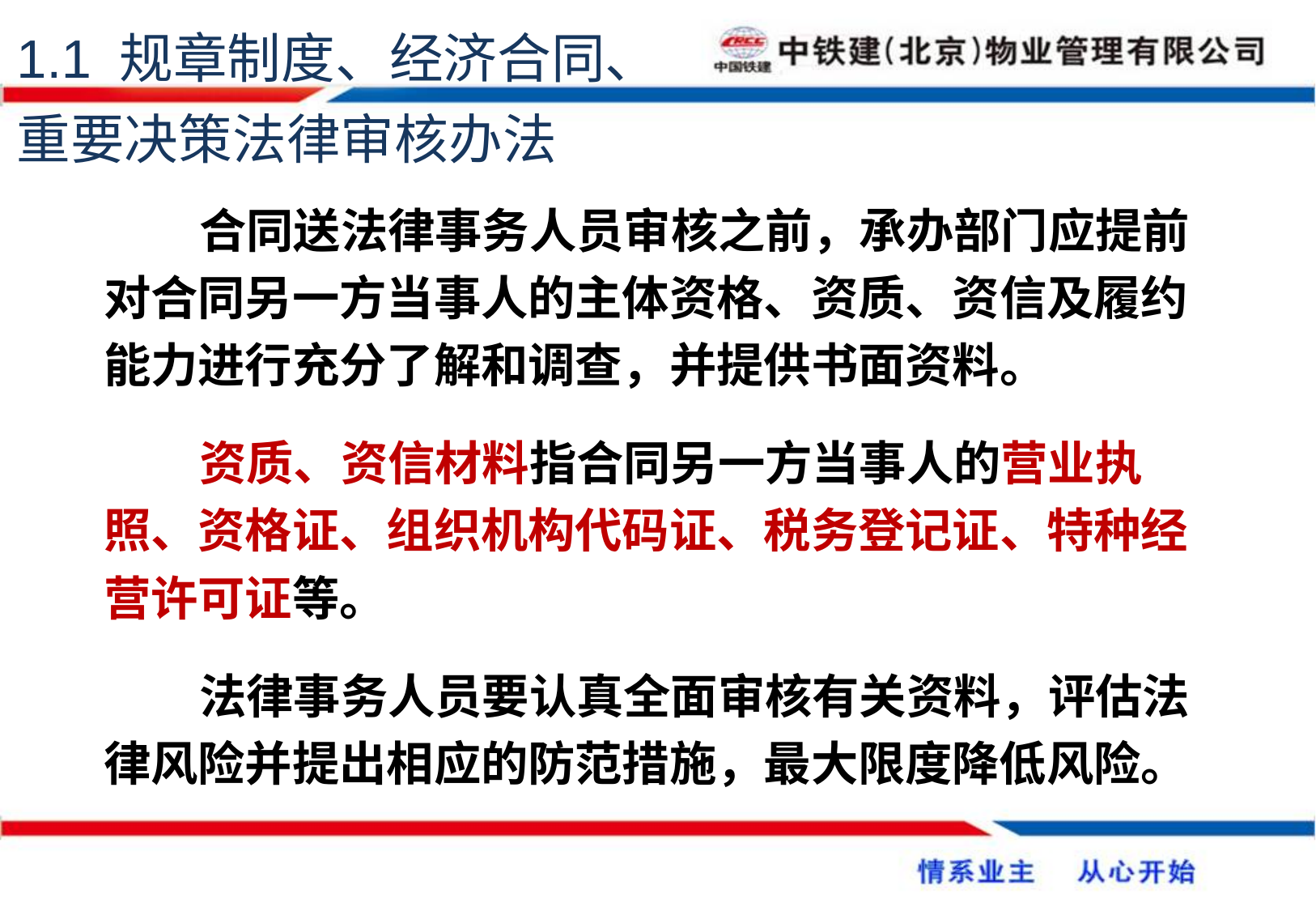

1.1 规章制度、经济合同、重要决策法律审核办法
合同送法律事务人员审核之前，承办部门应提前对合同另一方当事人的主体资格、资质、资信及履约能力进行充分了解和调查，并提供书面资料。
资质、资信材料指合同另一方当事人的营业执照、资格证、组织机构代码证、税务登记证、特种经营许可证等。
法律事务人员要认真全面审核有关资料，评估法律风险并提出相应的防范措施，最大限度降低风险。
15